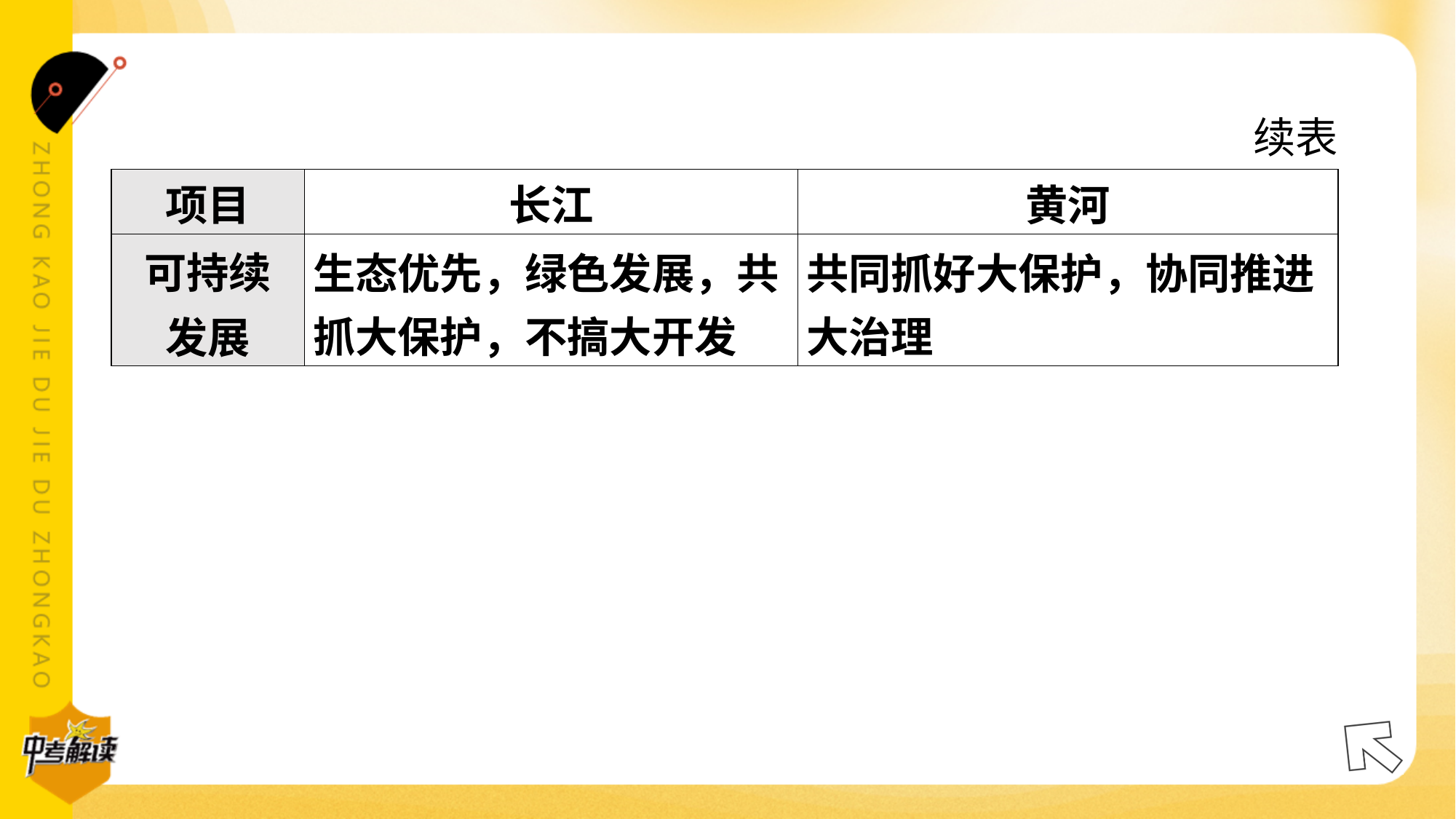

续表
| 项目 | 长江 | 黄河 |
| --- | --- | --- |
| 可持续 发展 | 生态优先，绿色发展，共 抓大保护，不搞大开发 | 共同抓好大保护，协同推进 大治理 |